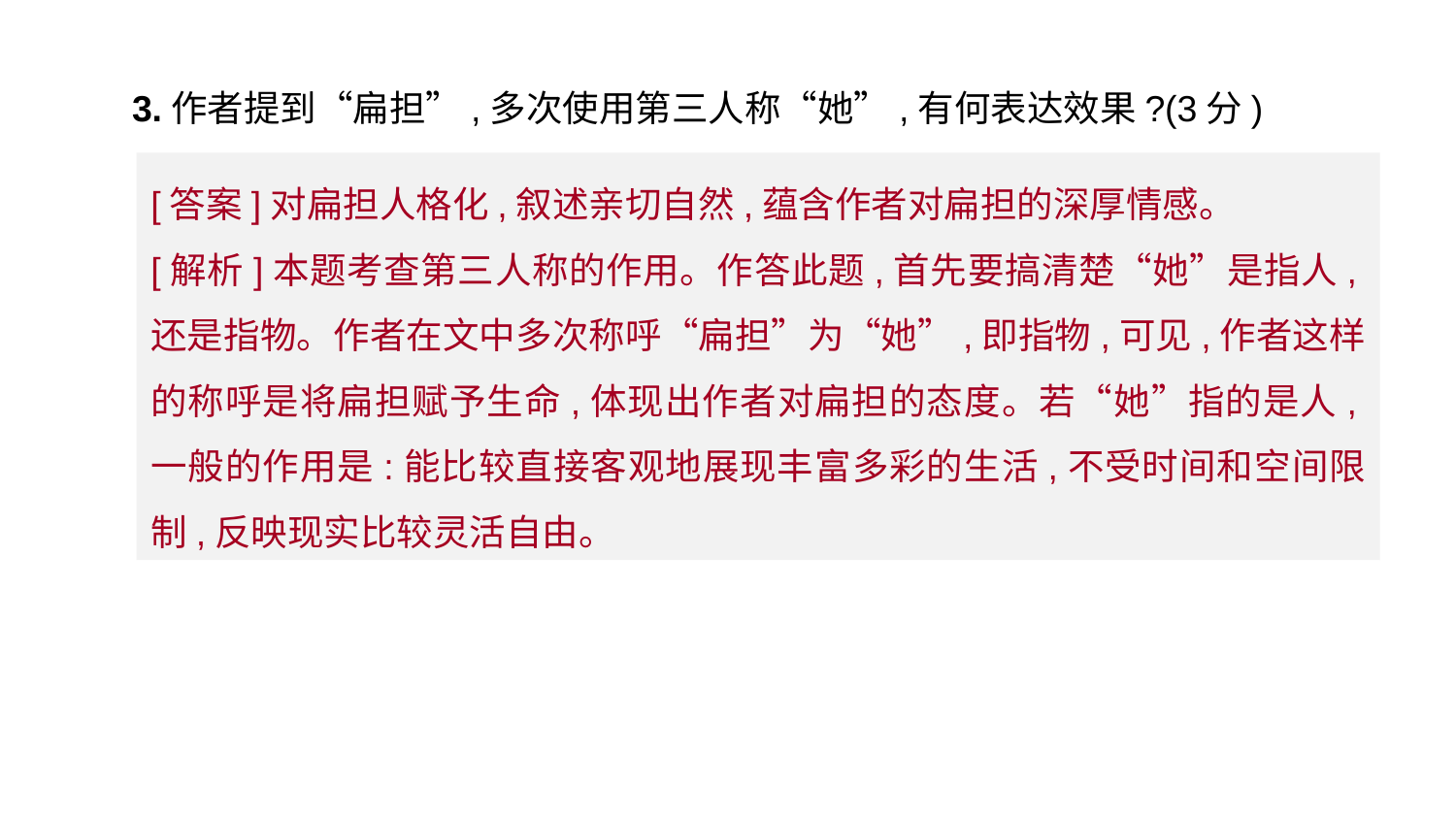

3.作者提到“扁担”,多次使用第三人称“她”,有何表达效果?(3分)
[答案]对扁担人格化,叙述亲切自然,蕴含作者对扁担的深厚情感。
[解析]本题考查第三人称的作用。作答此题,首先要搞清楚“她”是指人,还是指物。作者在文中多次称呼“扁担”为“她”,即指物,可见,作者这样的称呼是将扁担赋予生命,体现出作者对扁担的态度。若“她”指的是人,一般的作用是:能比较直接客观地展现丰富多彩的生活,不受时间和空间限制,反映现实比较灵活自由。